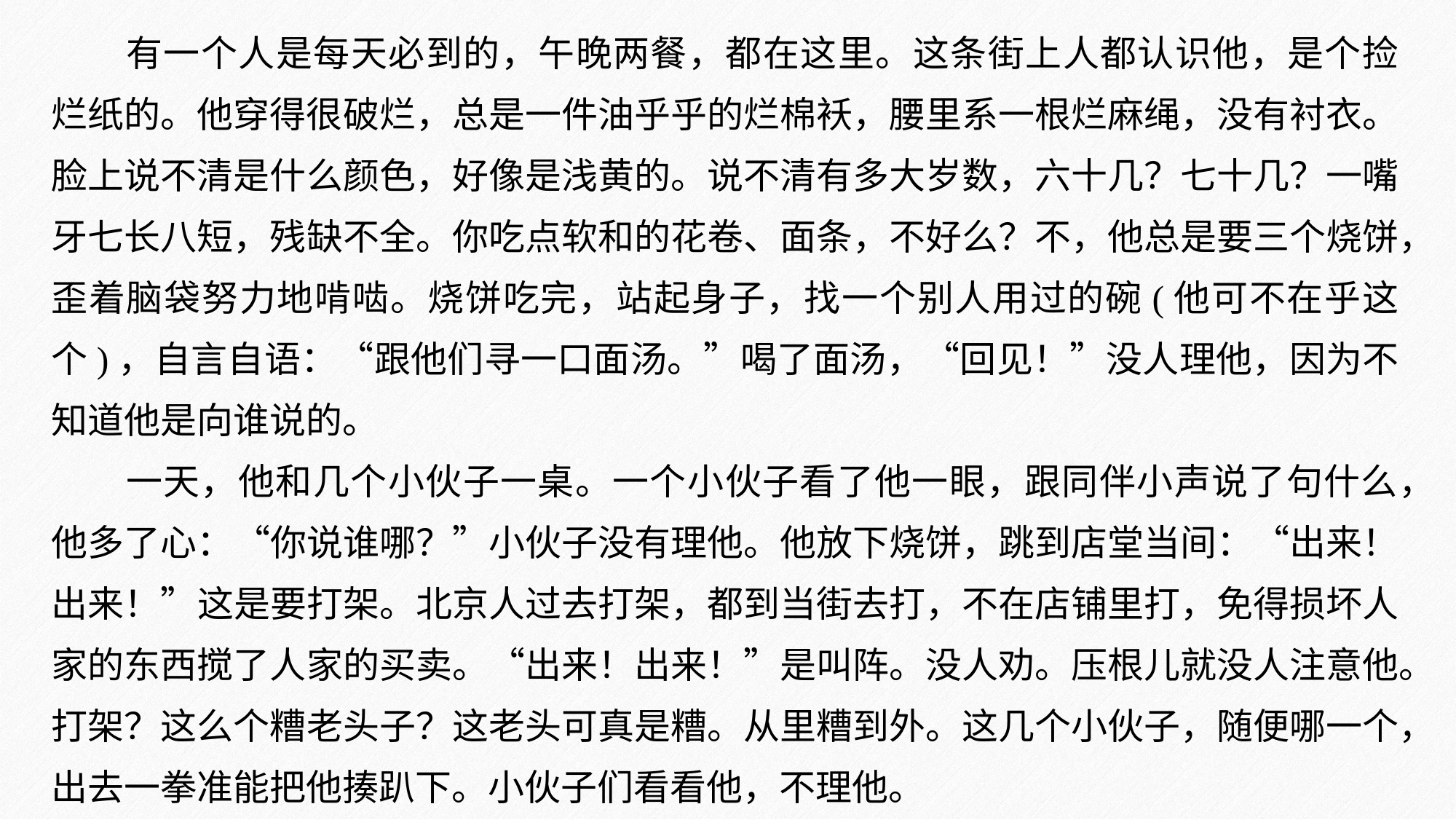

有一个人是每天必到的，午晚两餐，都在这里。这条街上人都认识他，是个捡烂纸的。他穿得很破烂，总是一件油乎乎的烂棉袄，腰里系一根烂麻绳，没有衬衣。脸上说不清是什么颜色，好像是浅黄的。说不清有多大岁数，六十几？七十几？一嘴牙七长八短，残缺不全。你吃点软和的花卷、面条，不好么？不，他总是要三个烧饼，歪着脑袋努力地啃啮。烧饼吃完，站起身子，找一个别人用过的碗(他可不在乎这个)，自言自语：“跟他们寻一口面汤。”喝了面汤，“回见！”没人理他，因为不知道他是向谁说的。
一天，他和几个小伙子一桌。一个小伙子看了他一眼，跟同伴小声说了句什么，他多了心：“你说谁哪？”小伙子没有理他。他放下烧饼，跳到店堂当间：“出来！出来！”这是要打架。北京人过去打架，都到当街去打，不在店铺里打，免得损坏人家的东西搅了人家的买卖。“出来！出来！”是叫阵。没人劝。压根儿就没人注意他。打架？这么个糟老头子？这老头可真是糟。从里糟到外。这几个小伙子，随便哪一个，出去一拳准能把他揍趴下。小伙子们看看他，不理他。